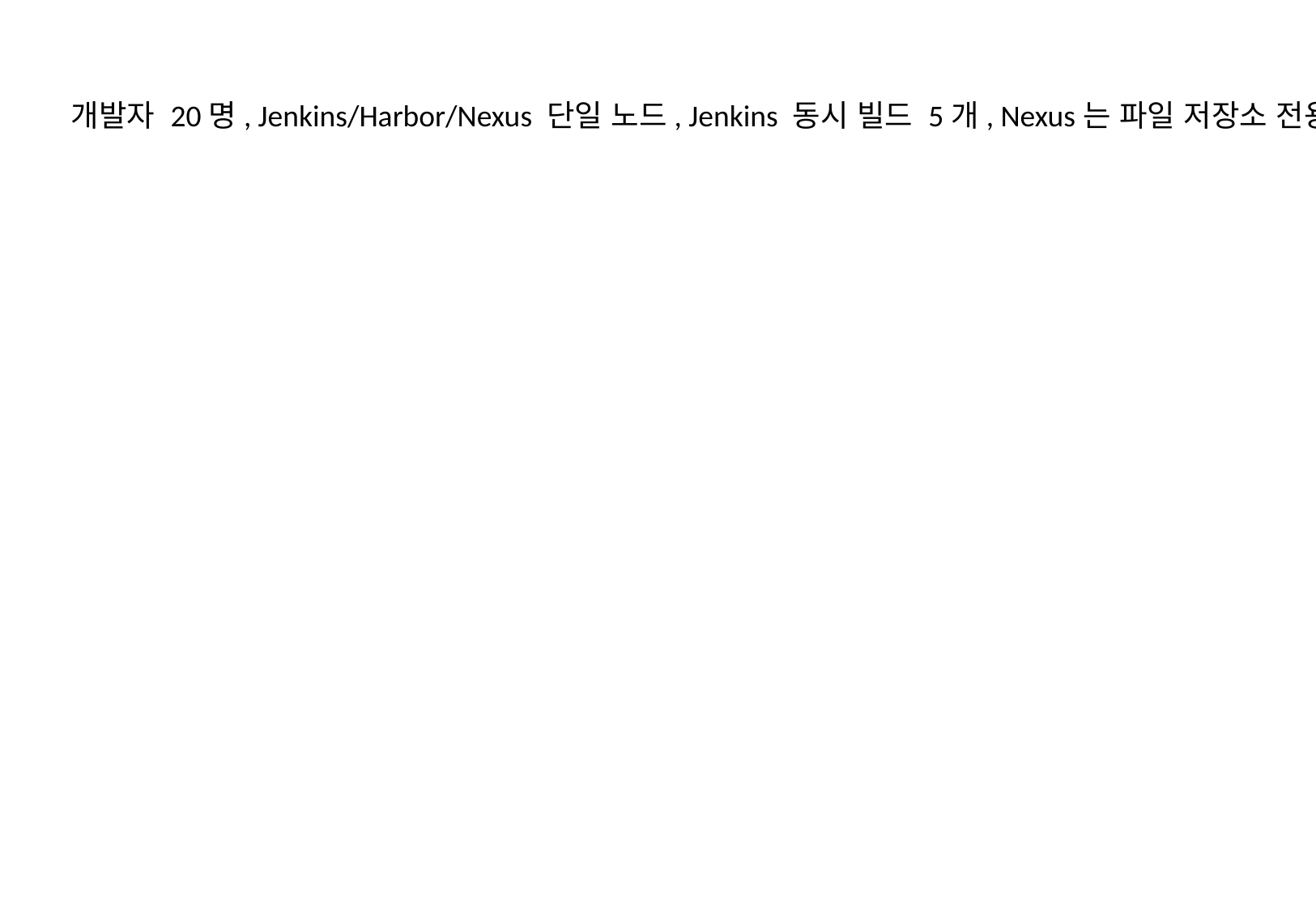

개발자 20명, Jenkins/Harbor/Nexus 단일 노드, Jenkins 동시 빌드 5개, Nexus는 파일 저장소 전용, 소규모 프로젝트 기준)을 반영하여 권장 서버 스펙